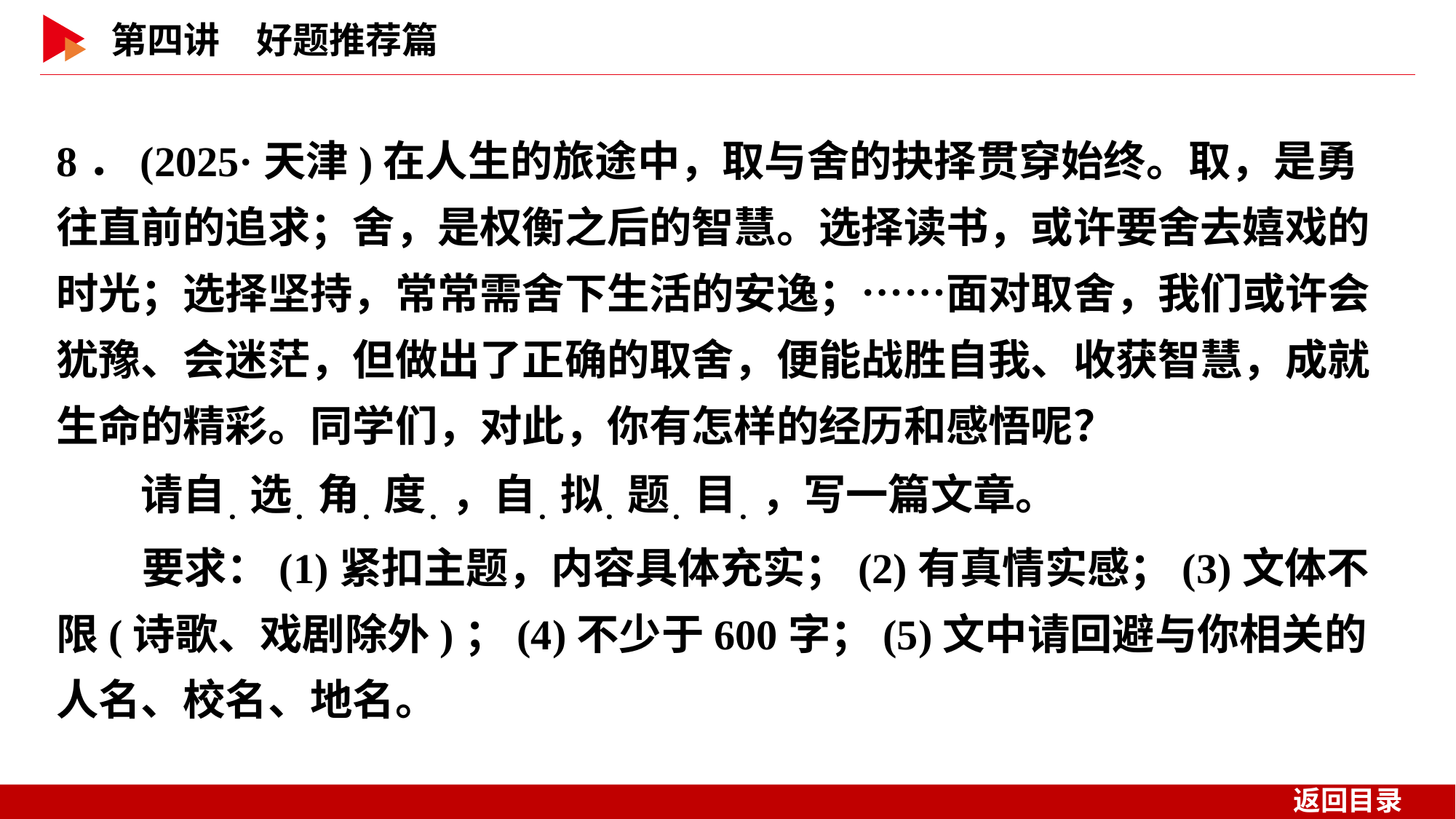

8．(2025·天津)在人生的旅途中，取与舍的抉择贯穿始终。取，是勇往直前的追求；舍，是权衡之后的智慧。选择读书，或许要舍去嬉戏的时光；选择坚持，常常需舍下生活的安逸；……面对取舍，我们或许会犹豫、会迷茫，但做出了正确的取舍，便能战胜自我、收获智慧，成就生命的精彩。同学们，对此，你有怎样的经历和感悟呢？
　　请自．选．角．度．，自．拟．题．目．，写一篇文章。
要求：(1)紧扣主题，内容具体充实；(2)有真情实感；(3)文体不限(诗歌、戏剧除外)；(4)不少于600字；(5)文中请回避与你相关的人名、校名、地名。